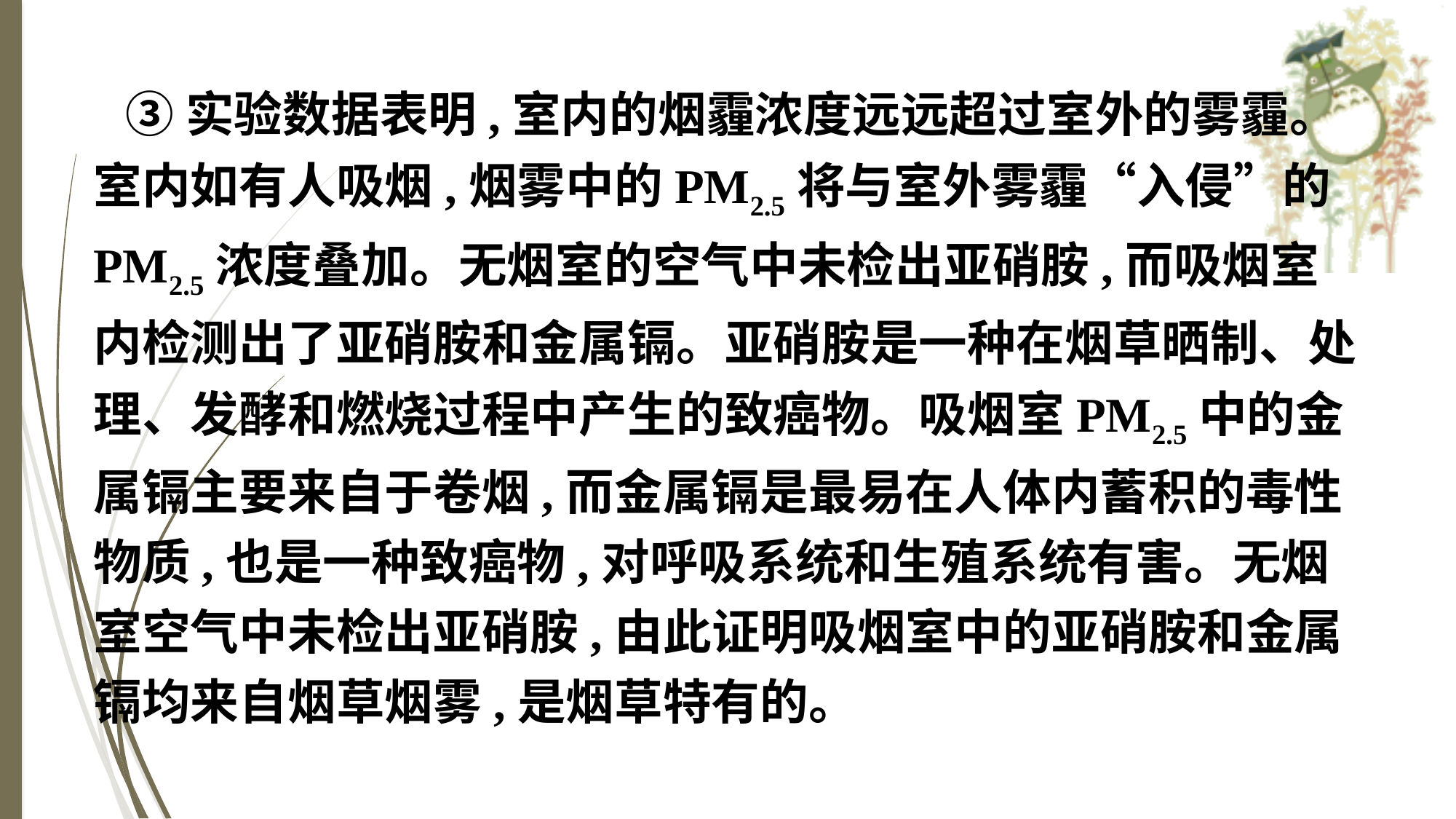

③实验数据表明,室内的烟霾浓度远远超过室外的雾霾。室内如有人吸烟,烟雾中的PM2.5将与室外雾霾“入侵”的PM2.5浓度叠加。无烟室的空气中未检出亚硝胺,而吸烟室内检测出了亚硝胺和金属镉。亚硝胺是一种在烟草晒制、处理、发酵和燃烧过程中产生的致癌物。吸烟室PM2.5中的金属镉主要来自于卷烟,而金属镉是最易在人体内蓄积的毒性物质,也是一种致癌物,对呼吸系统和生殖系统有害。无烟室空气中未检出亚硝胺,由此证明吸烟室中的亚硝胺和金属镉均来自烟草烟雾,是烟草特有的。